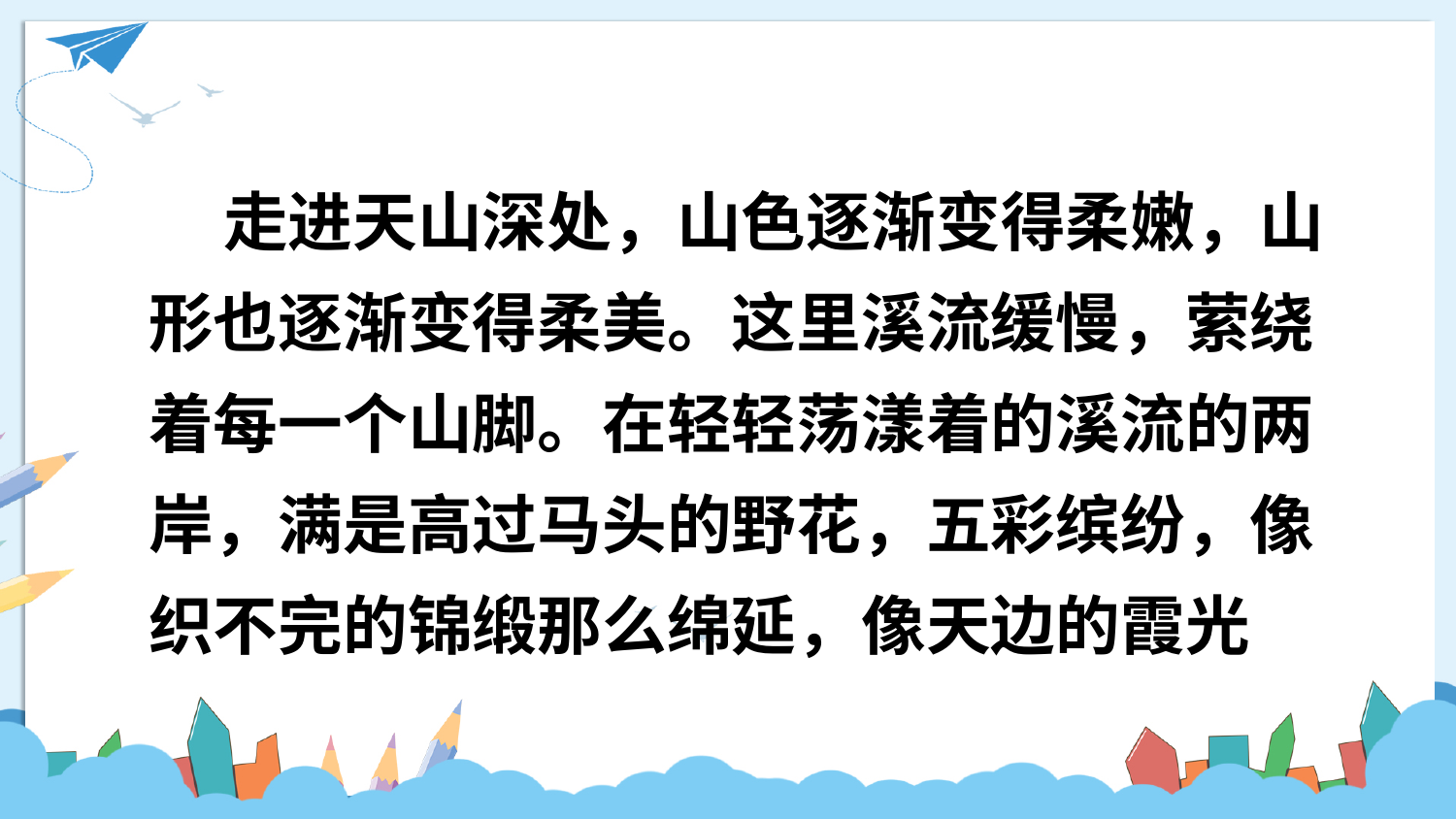

走进天山深处，山色逐渐变得柔嫩，山形也逐渐变得柔美。这里溪流缓慢，萦绕着每一个山脚。在轻轻荡漾着的溪流的两岸，满是高过马头的野花，五彩缤纷，像织不完的锦缎那么绵延，像天边的霞光